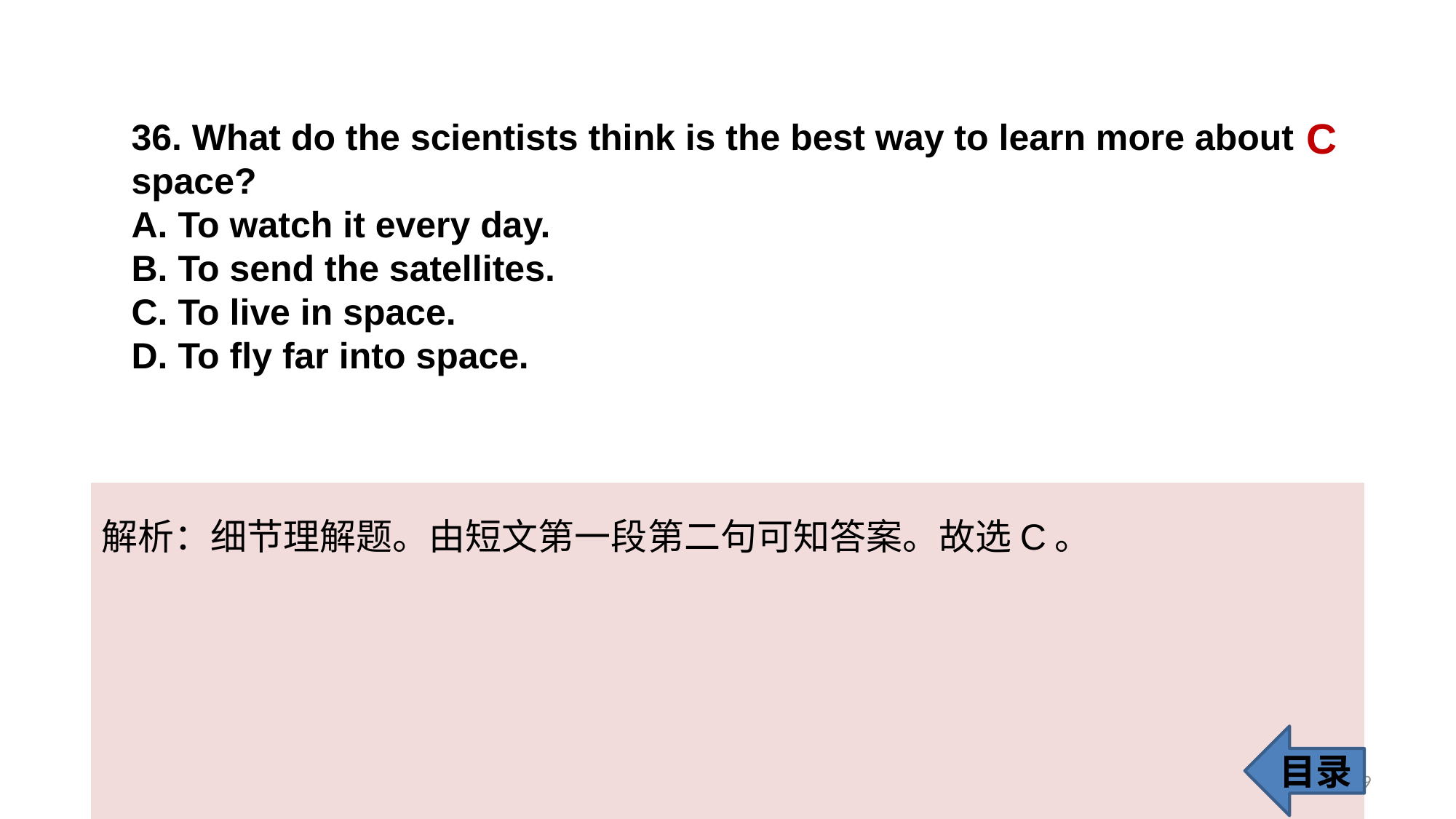

C
36. What do the scientists think is the best way to learn more about space?
A. To watch it every day.
B. To send the satellites.
C. To live in space.
D. To fly far into space.

解析：细节理解题。由短文第一段第二句可知答案。故选C。
目录
39